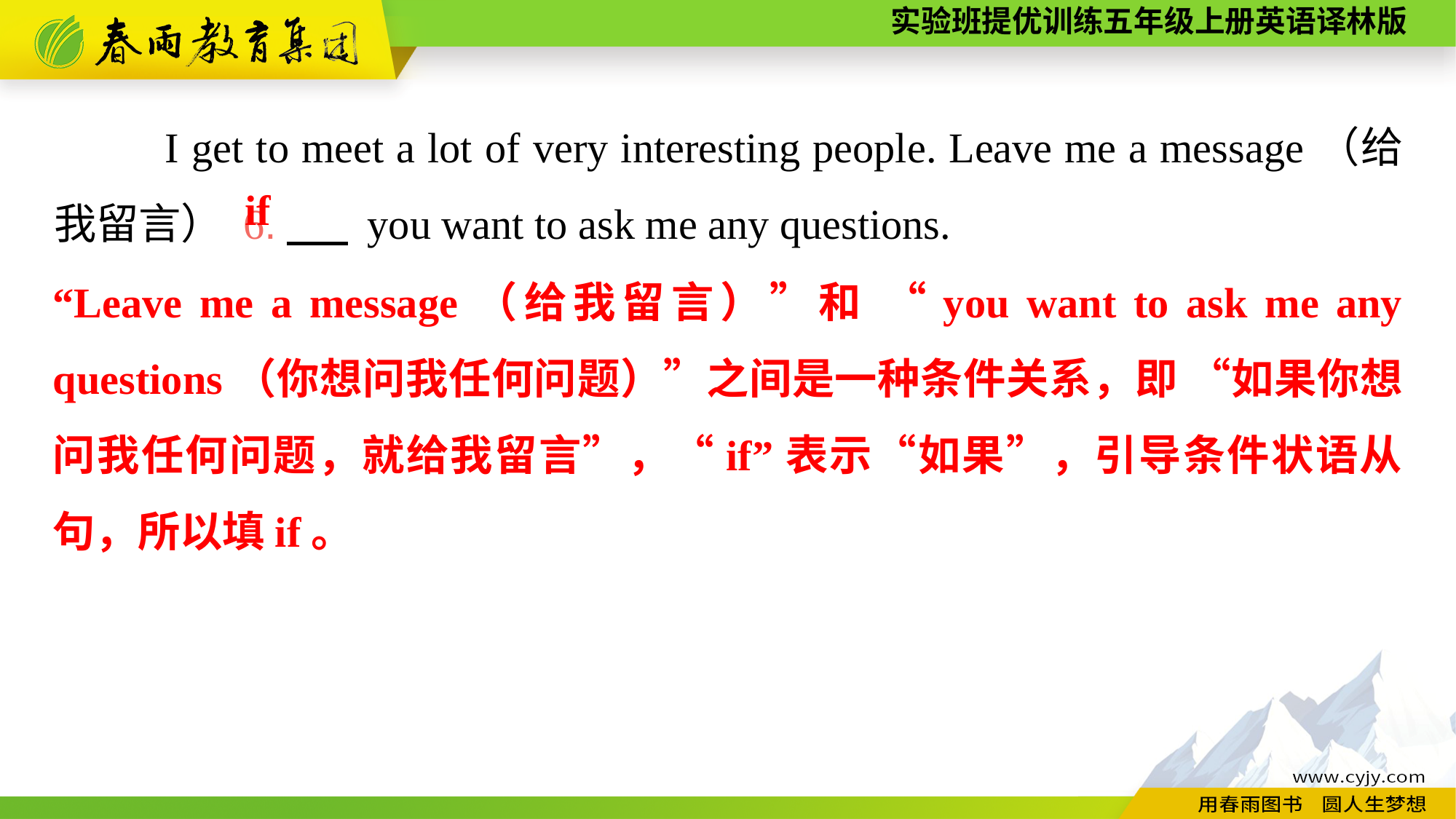

I get to meet a lot of very interesting people. Leave me a message（给我留言） 6.　   you want to ask me any questions.
if
“Leave me a message（给我留言）”和 “you want to ask me any questions（你想问我任何问题）”之间是一种条件关系，即 “如果你想问我任何问题，就给我留言”，“if”表示“如果”，引导条件状语从句，所以填if。